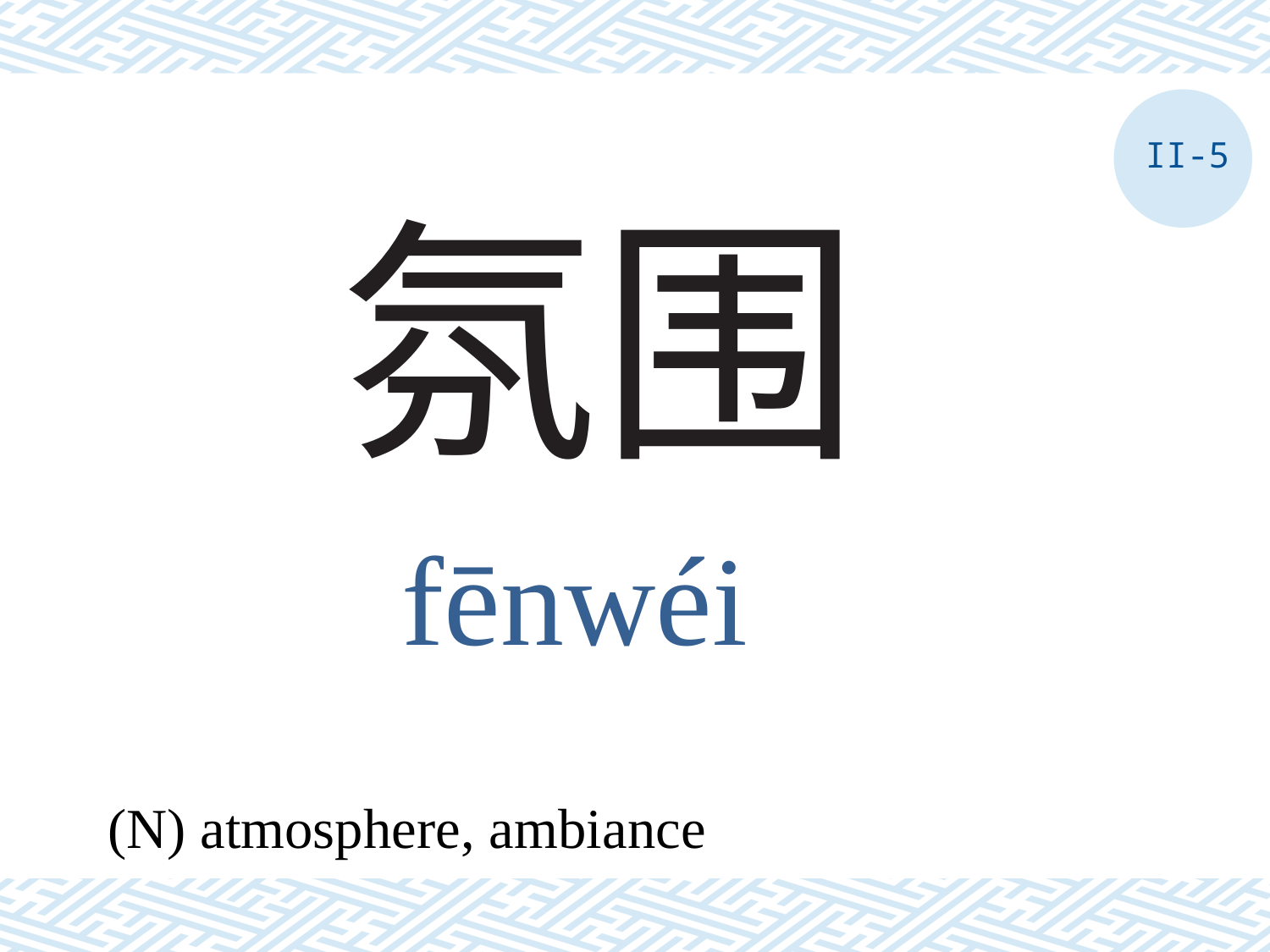

II-5

# 氛围
fēnwéi
(N) atmosphere, ambiance